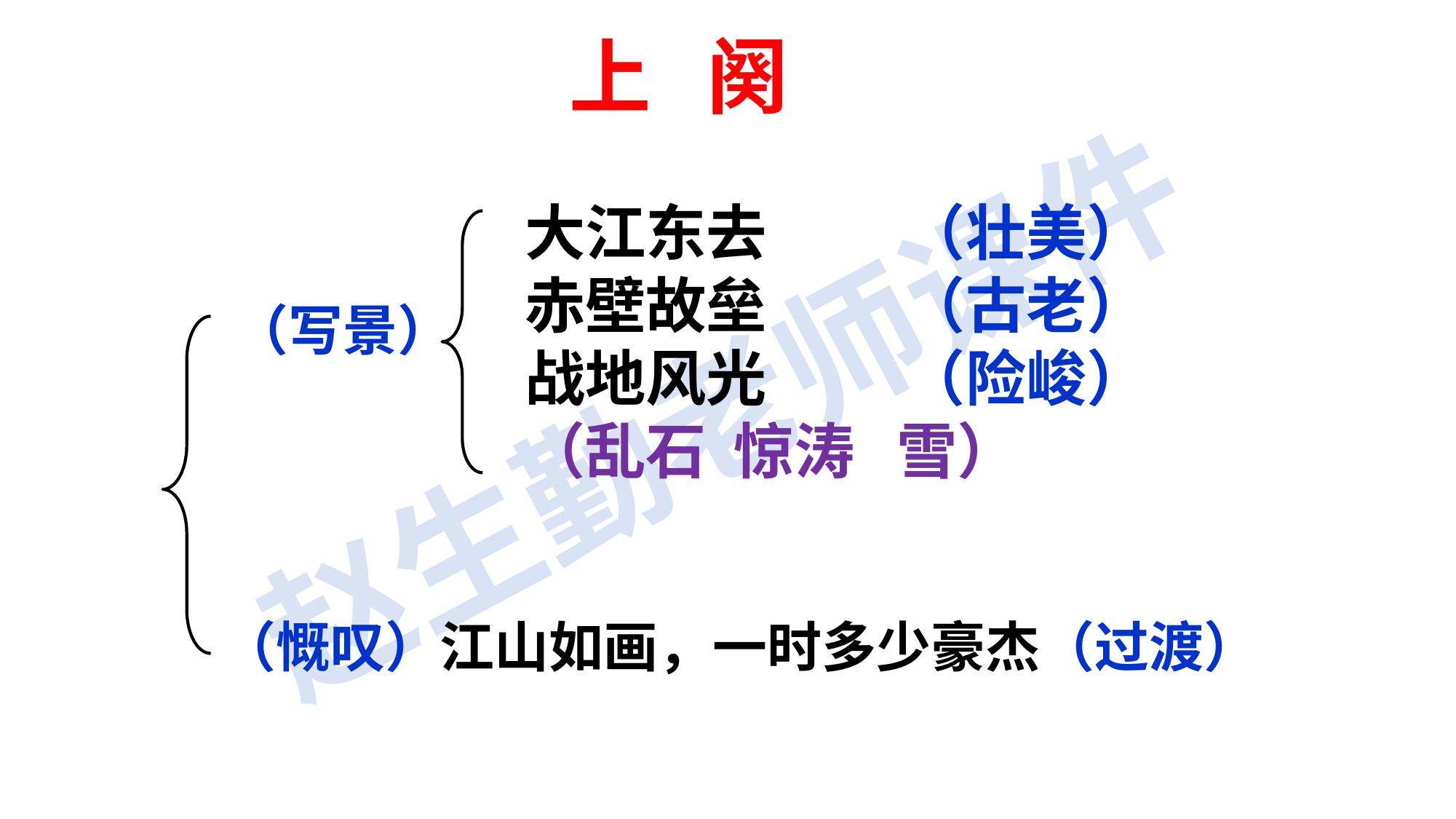

上   阕
大江东去          （壮美）
赤壁故垒          （古老）
战地风光          （险峻）
（乱石  惊涛   雪）

（写景）

（慨叹）江山如画，一时多少豪杰（过渡）